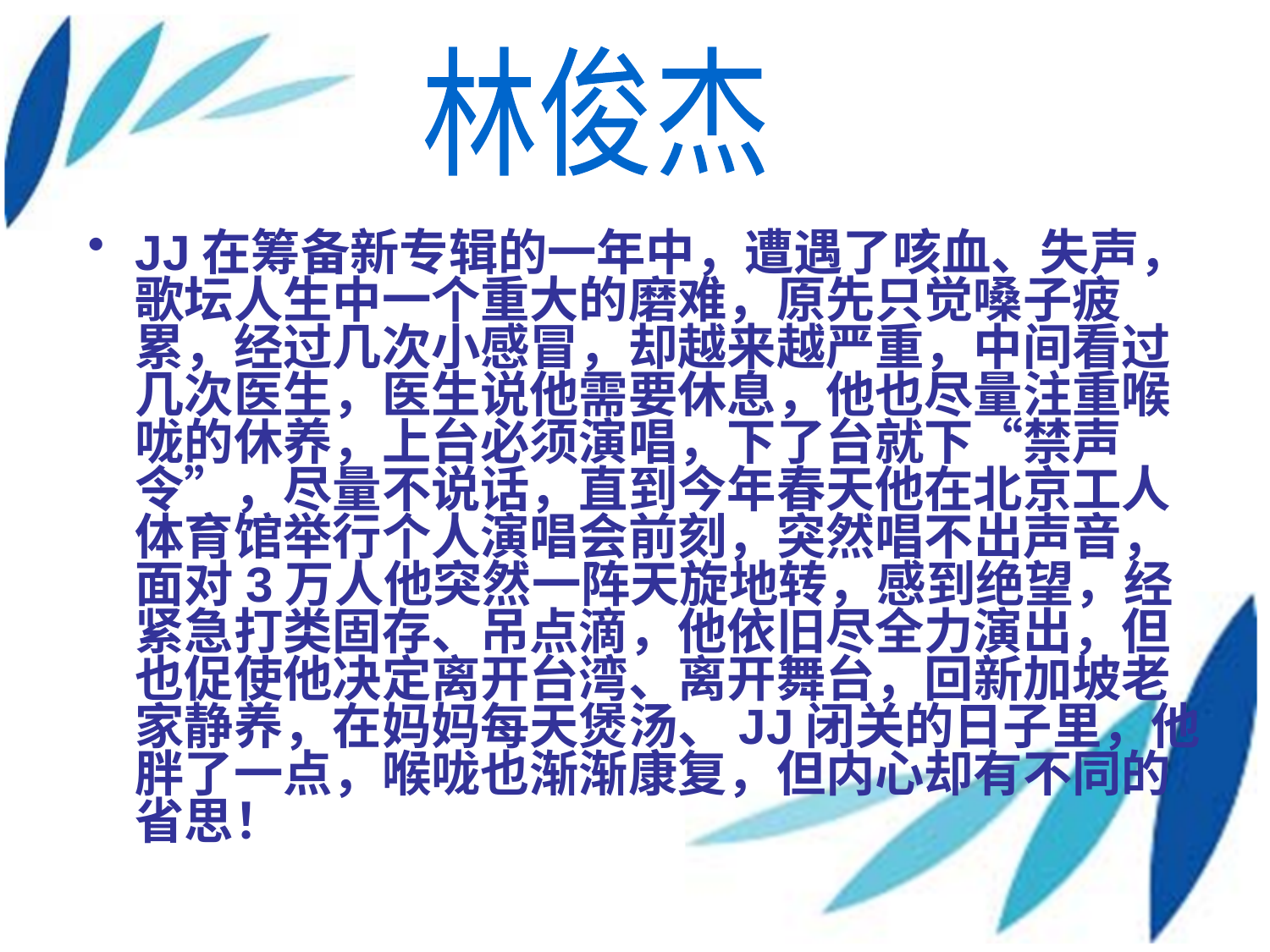

林俊杰
JJ在筹备新专辑的一年中，遭遇了咳血、失声，歌坛人生中一个重大的磨难，原先只觉嗓子疲累，经过几次小感冒，却越来越严重，中间看过几次医生，医生说他需要休息，他也尽量注重喉咙的休养，上台必须演唱，下了台就下“禁声令”，尽量不说话，直到今年春天他在北京工人体育馆举行个人演唱会前刻，突然唱不出声音，面对3万人他突然一阵天旋地转，感到绝望，经紧急打类固存、吊点滴，他依旧尽全力演出，但也促使他决定离开台湾、离开舞台，回新加坡老家静养，在妈妈每天煲汤、JJ闭关的日子里，他胖了一点，喉咙也渐渐康复，但内心却有不同的省思！